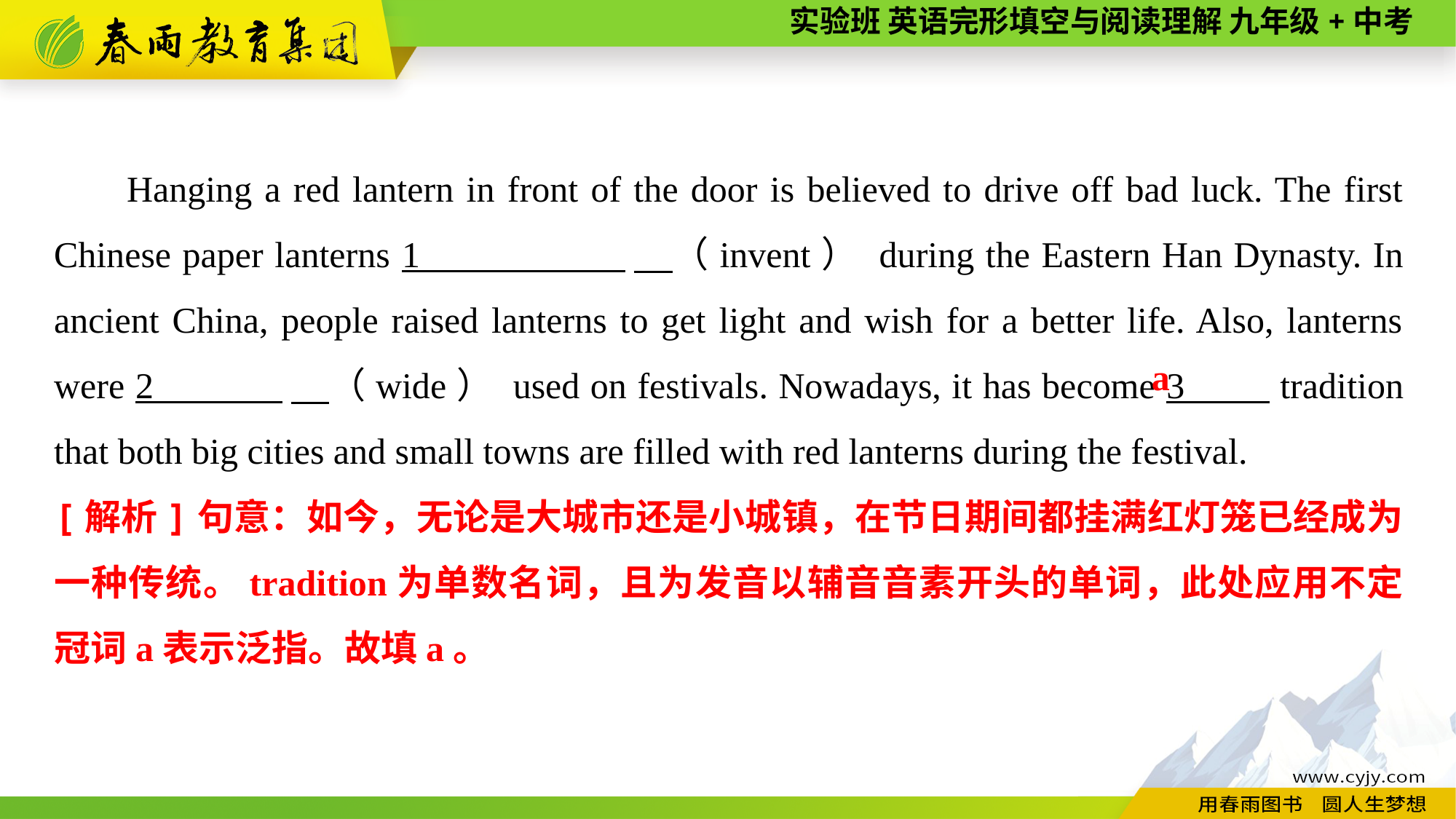

Hanging a red lantern in front of the door is believed to drive off bad luck. The first Chinese paper lanterns 1                  　（invent） during the Eastern Han Dynasty. In ancient China, people raised lanterns to get light and wish for a better life. Also, lanterns were 2            　（wide） used on festivals. Nowadays, it has become 3         tradition that both big cities and small towns are filled with red lanterns during the festival.
a
[解析]句意：如今，无论是大城市还是小城镇，在节日期间都挂满红灯笼已经成为一种传统。tradition为单数名词，且为发音以辅音音素开头的单词，此处应用不定冠词a表示泛指。故填a。